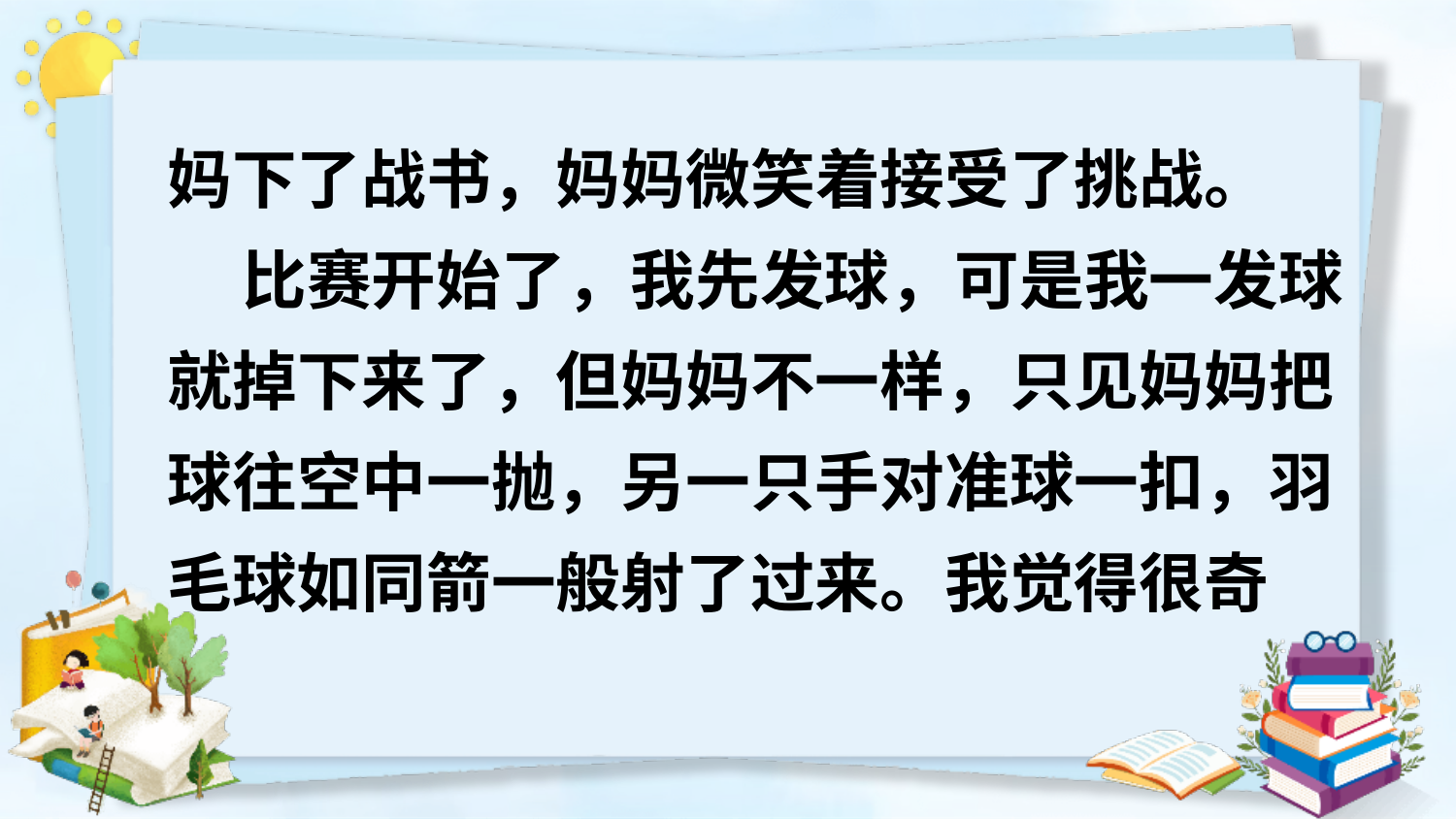

妈下了战书，妈妈微笑着接受了挑战。
    比赛开始了，我先发球，可是我一发球就掉下来了，但妈妈不一样，只见妈妈把球往空中一抛，另一只手对准球一扣，羽毛球如同箭一般射了过来。我觉得很奇